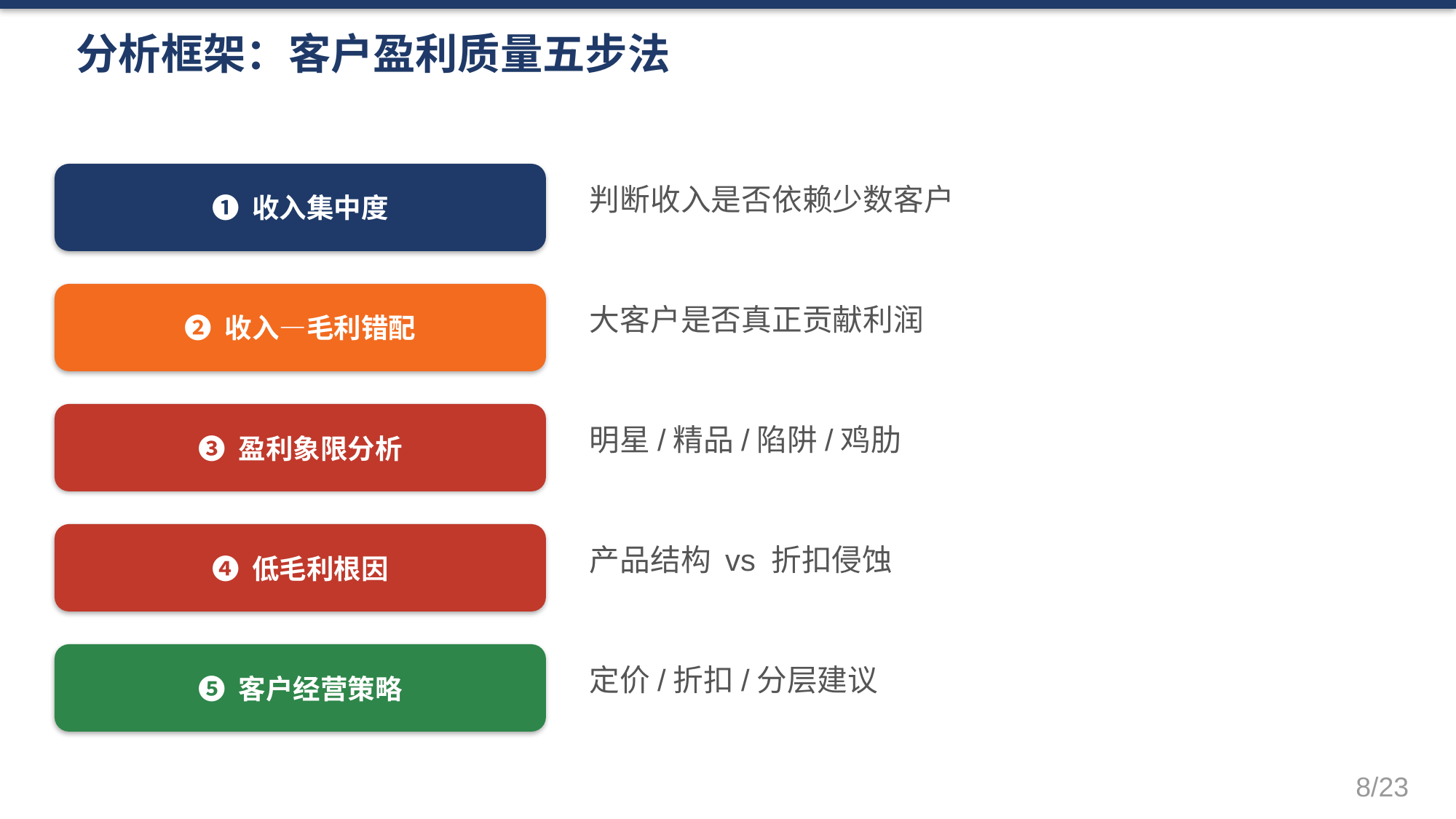

分析框架：客户盈利质量五步法
❶ 收入集中度
判断收入是否依赖少数客户
❷ 收入—毛利错配
大客户是否真正贡献利润
❸ 盈利象限分析
明星/精品/陷阱/鸡肋
❹ 低毛利根因
产品结构 vs 折扣侵蚀
❺ 客户经营策略
定价/折扣/分层建议
8/23